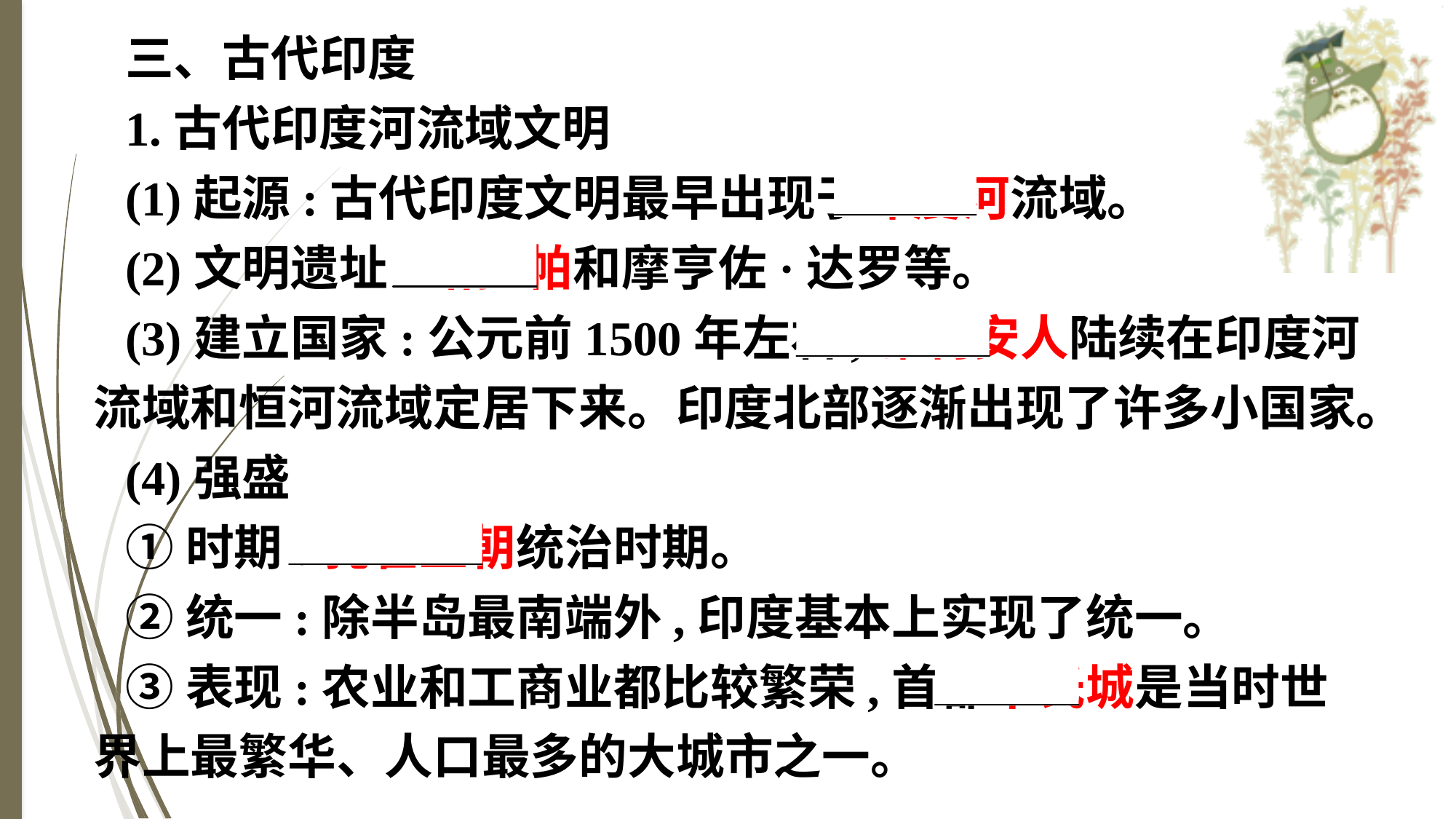

三、古代印度
1.古代印度河流域文明
(1)起源:古代印度文明最早出现于印度河流域。
(2)文明遗址:哈拉帕和摩亨佐·达罗等。
(3)建立国家:公元前1500年左右,雅利安人陆续在印度河流域和恒河流域定居下来。印度北部逐渐出现了许多小国家。
(4)强盛
①时期:孔雀王朝统治时期。
②统一:除半岛最南端外,印度基本上实现了统一。
③表现:农业和工商业都比较繁荣,首都华氏城是当时世界上最繁华、人口最多的大城市之一。